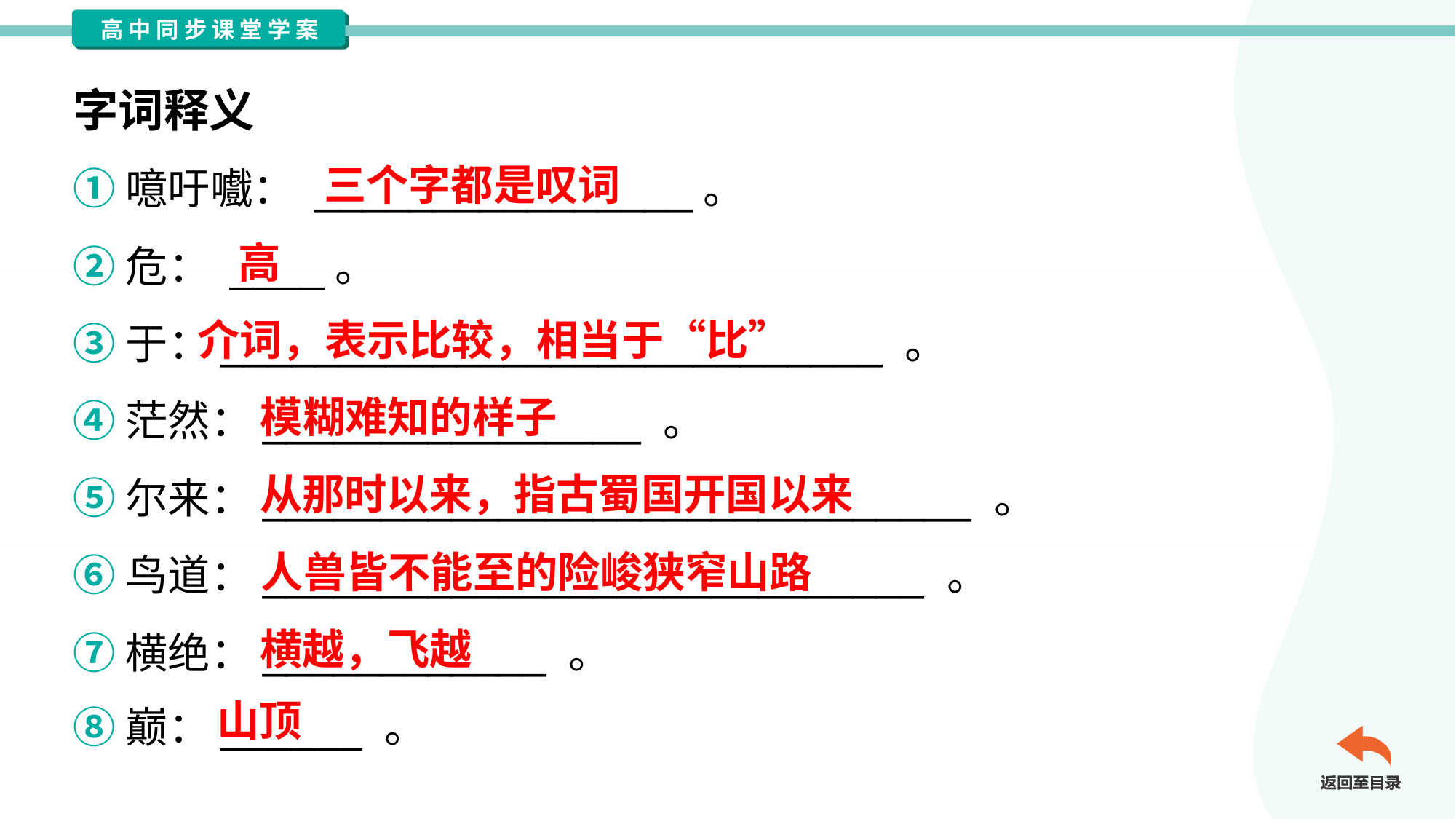

字词释义
三个字都是叹词
①噫吁嚱： ________________。
②危： ____。
③于：____________________________ 。
④茫然：________________ 。
⑤尔来：______________________________ 。
⑥鸟道：____________________________ 。
⑦横绝：____________ 。
⑧巅：______ 。
高
介词，表示比较，相当于“比”
模糊难知的样子
从那时以来，指古蜀国开国以来
人兽皆不能至的险峻狭窄山路
横越，飞越
山顶